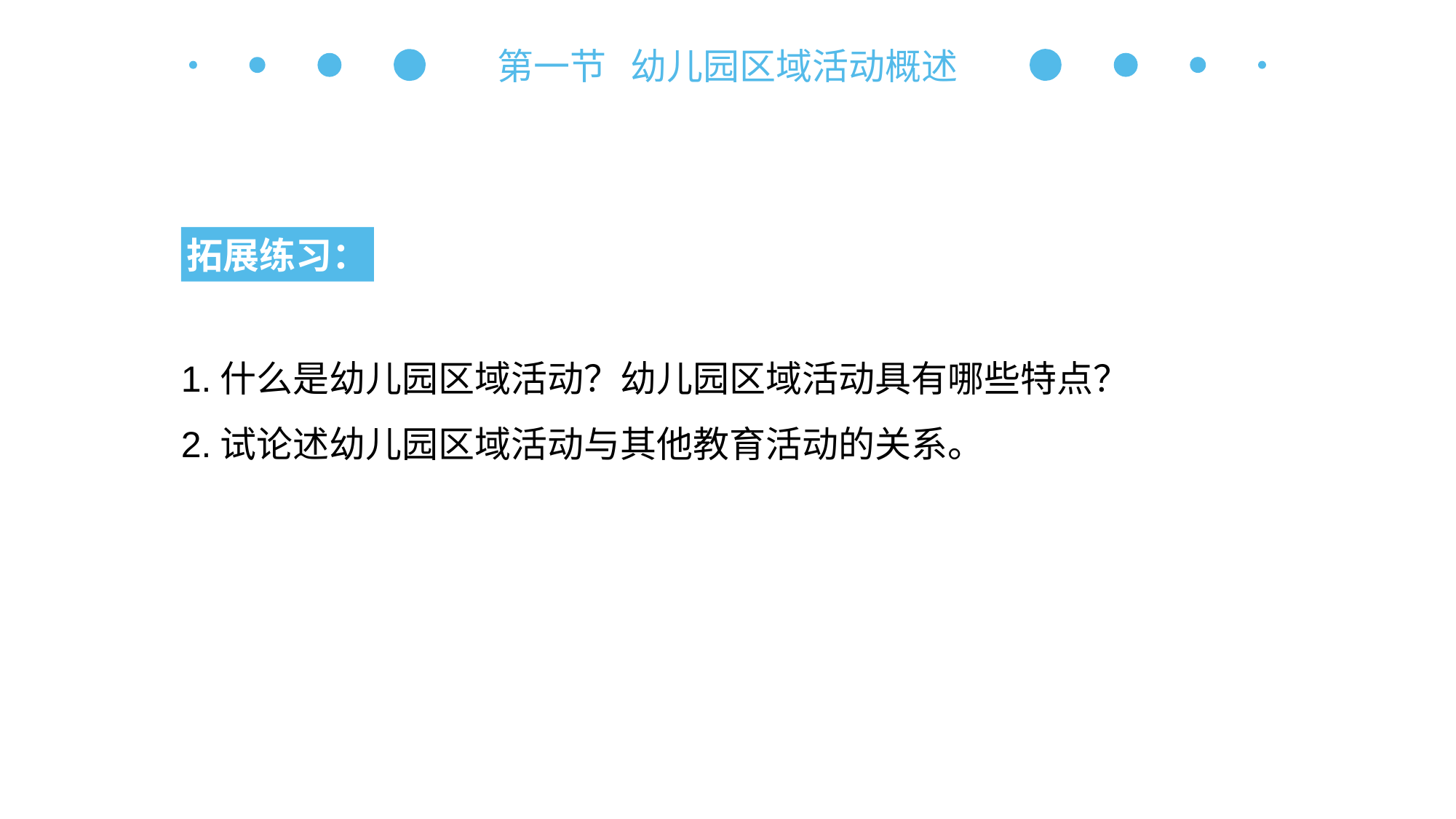

第一节   幼儿园区域活动概述

拓展练习：
1.什么是幼儿园区域活动？幼儿园区域活动具有哪些特点？
2.试论述幼儿园区域活动与其他教育活动的关系。